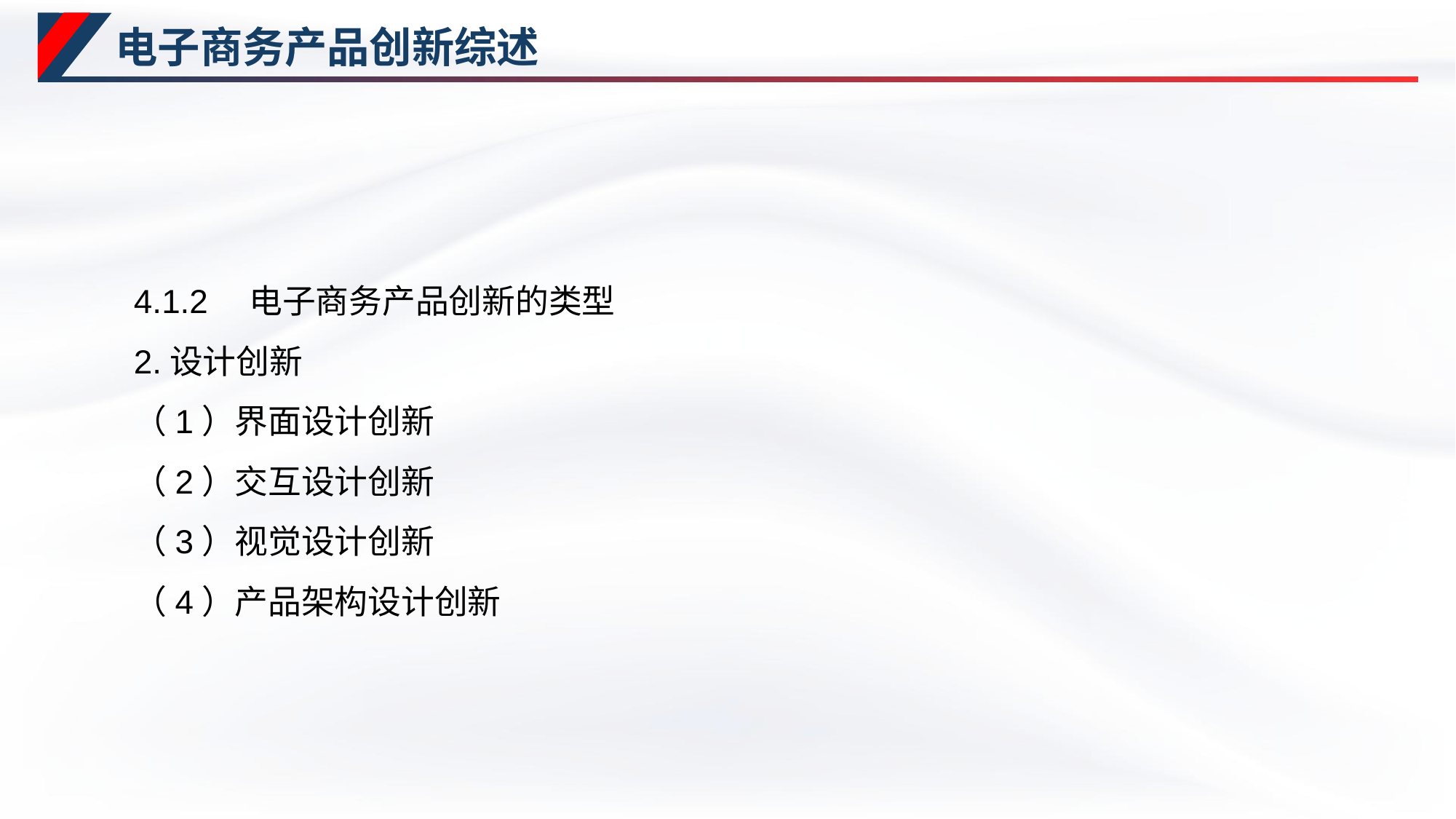

# 电子商务产品创新综述
4.1.2　电子商务产品创新的类型
2.设计创新
（1）界面设计创新
（2）交互设计创新
（3）视觉设计创新
（4）产品架构设计创新